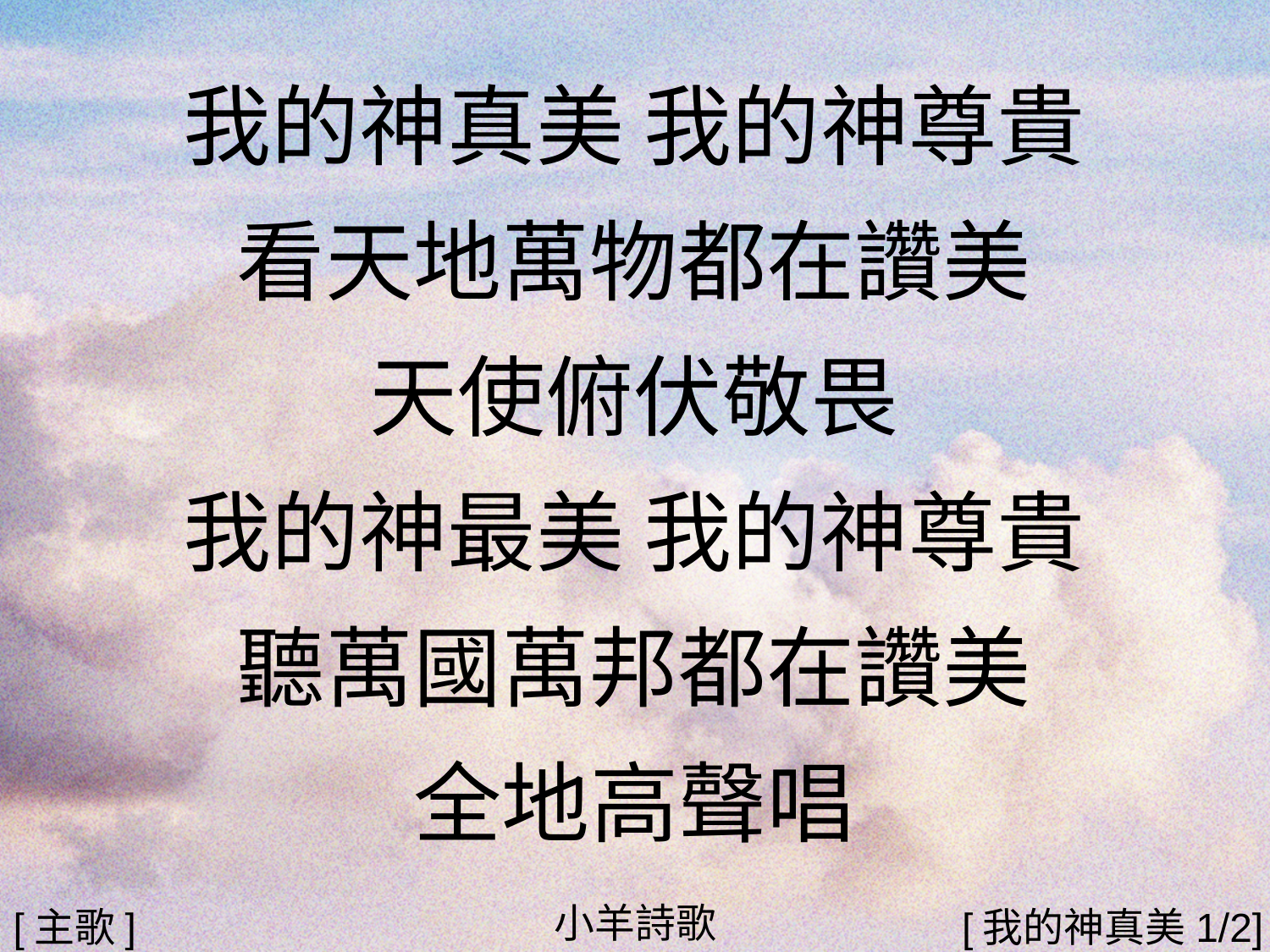

我的神真美 我的神尊貴

看天地萬物都在讚美

天使俯伏敬畏

我的神最美 我的神尊貴

聽萬國萬邦都在讚美

全地高聲唱
#

小羊詩歌
[主歌]
[我的神真美1/2]